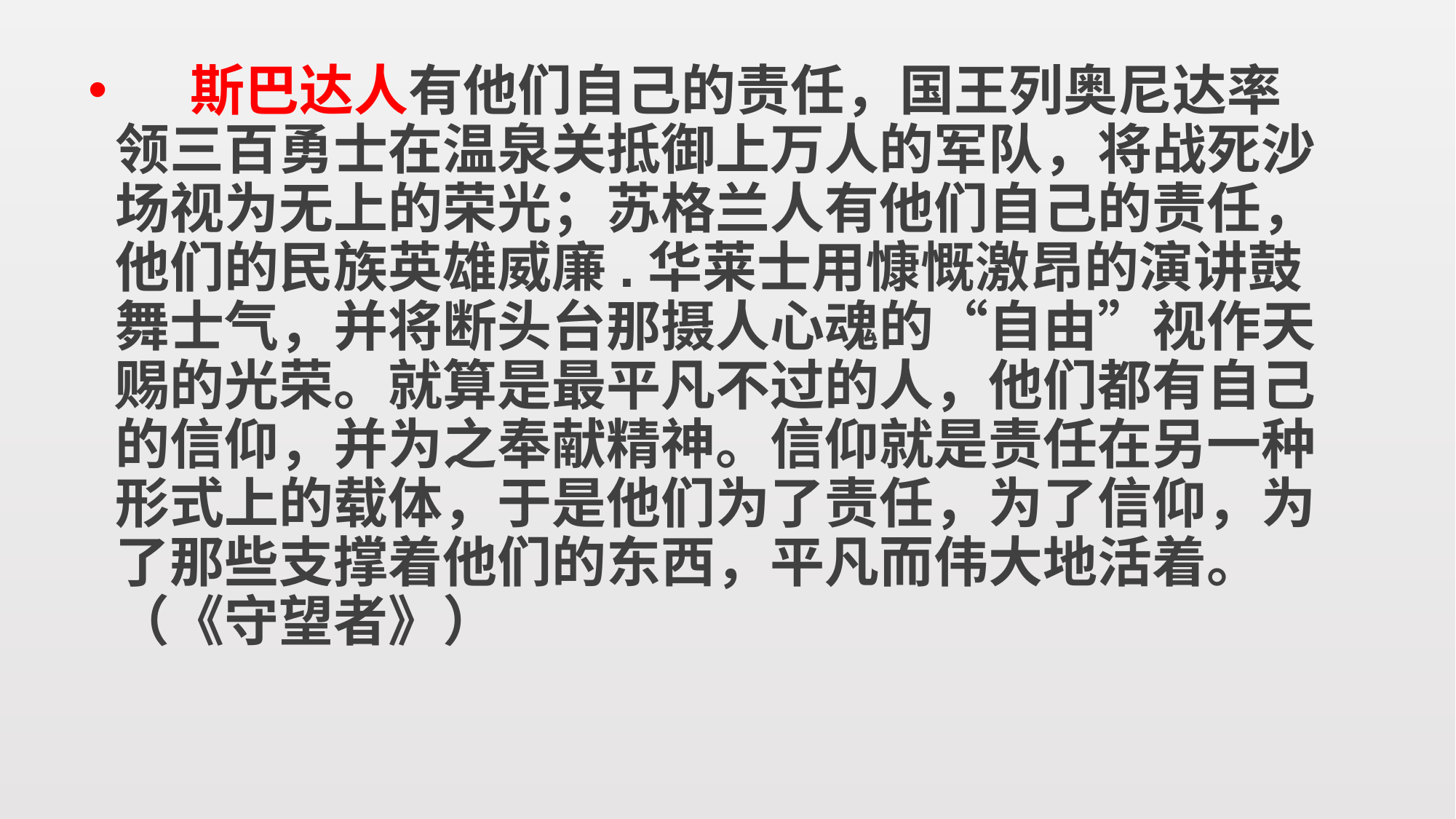

斯巴达人有他们自己的责任，国王列奥尼达率领三百勇士在温泉关抵御上万人的军队，将战死沙场视为无上的荣光；苏格兰人有他们自己的责任，他们的民族英雄威廉.华莱士用慷慨激昂的演讲鼓舞士气，并将断头台那摄人心魂的“自由”视作天赐的光荣。就算是最平凡不过的人，他们都有自己的信仰，并为之奉献精神。信仰就是责任在另一种形式上的载体，于是他们为了责任，为了信仰，为了那些支撑着他们的东西，平凡而伟大地活着。 （《守望者》）